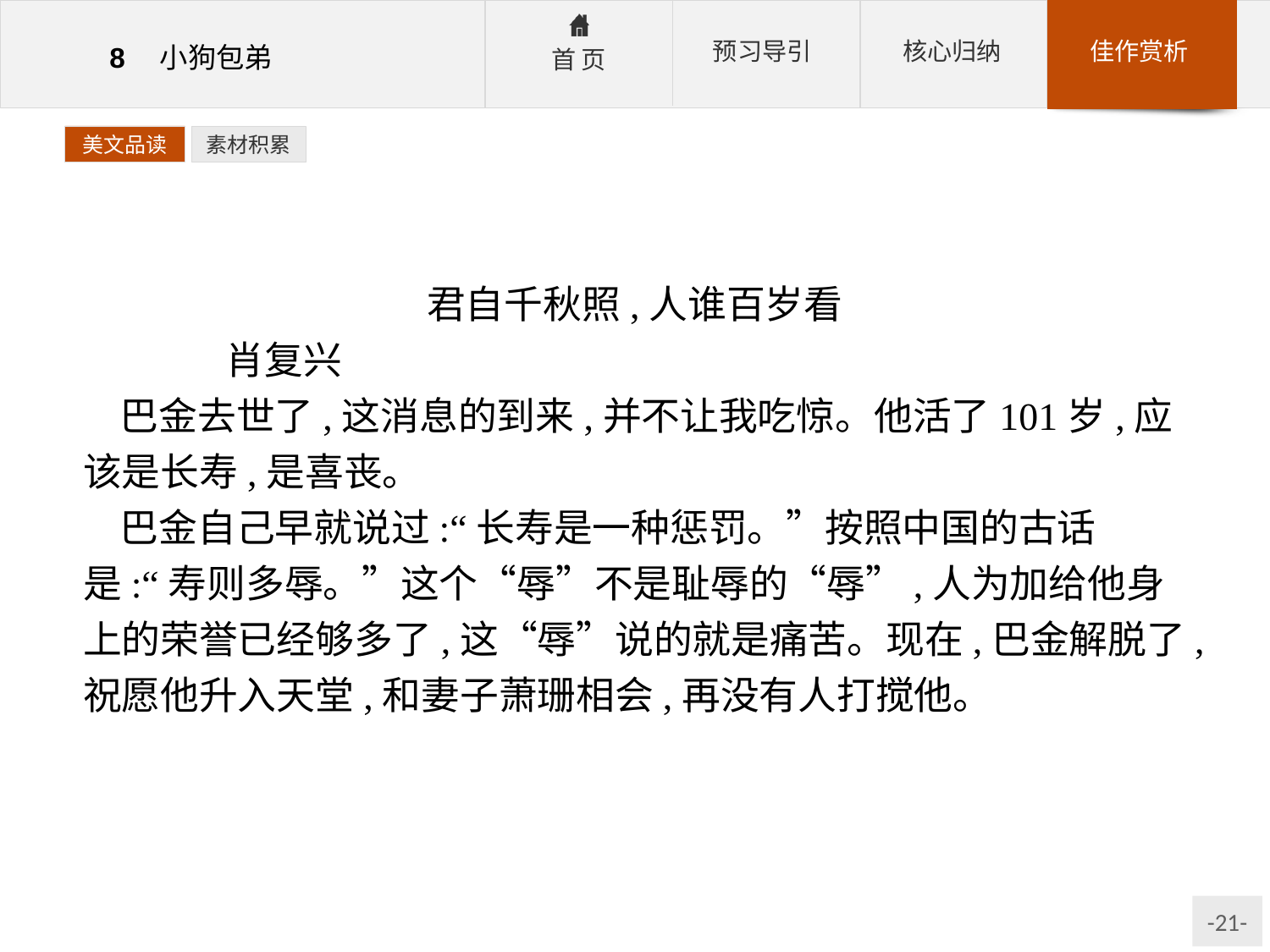

美文品读
素材积累
君自千秋照,人谁百岁看
	肖复兴
巴金去世了,这消息的到来,并不让我吃惊。他活了101岁,应该是长寿,是喜丧。
巴金自己早就说过:“长寿是一种惩罚。”按照中国的古话是:“寿则多辱。”这个“辱”不是耻辱的“辱”,人为加给他身上的荣誉已经够多了,这“辱”说的就是痛苦。现在,巴金解脱了,祝愿他升入天堂,和妻子萧珊相会,再没有人打搅他。